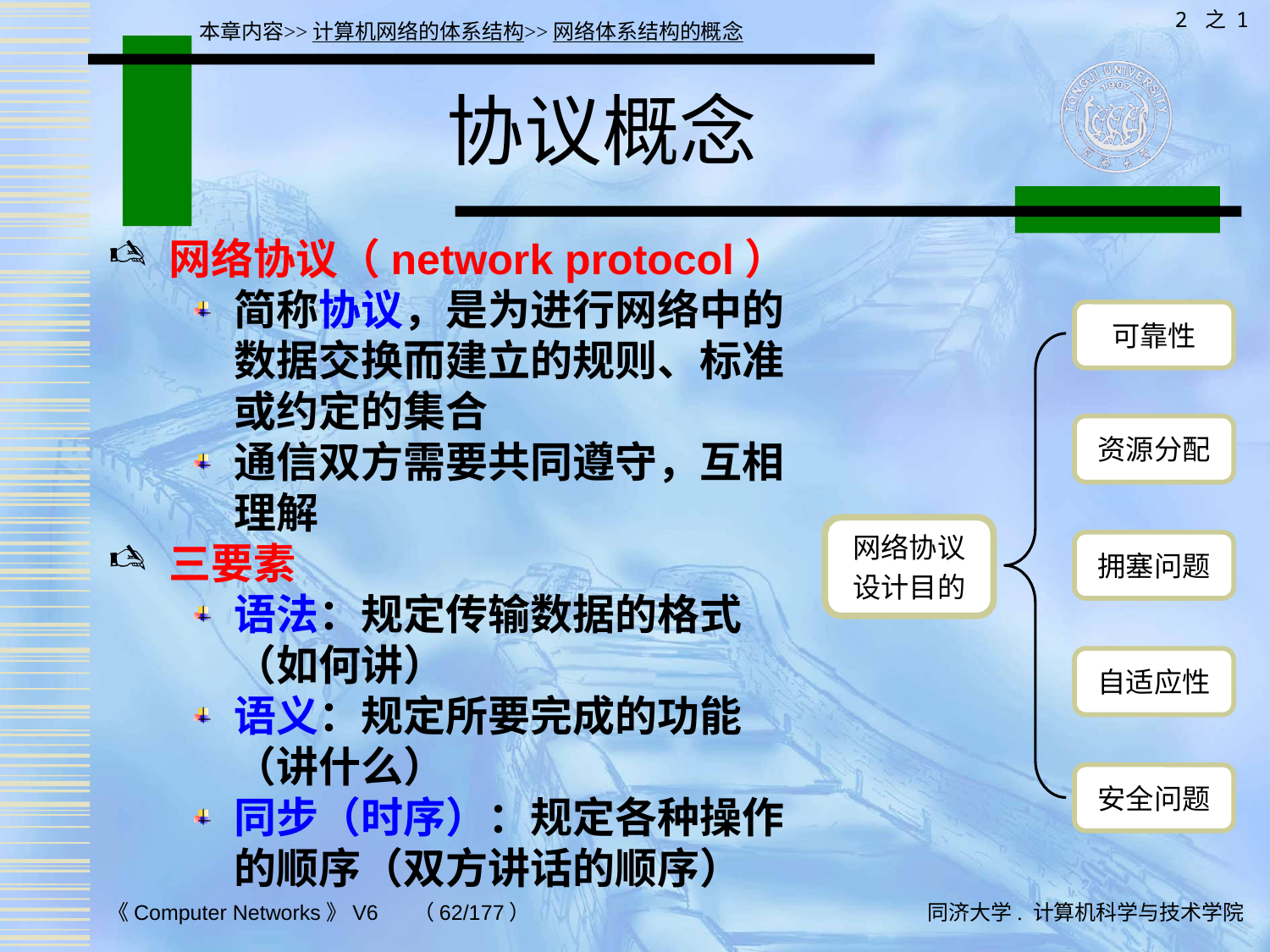

2 之 1
本章内容>>计算机网络的体系结构>>网络体系结构的概念
# 协议概念
网络协议（network protocol）
简称协议，是为进行网络中的数据交换而建立的规则、标准或约定的集合
通信双方需要共同遵守，互相理解
三要素
语法：规定传输数据的格式（如何讲）
语义：规定所要完成的功能（讲什么）
同步（时序）：规定各种操作的顺序（双方讲话的顺序）
可靠性

资源分配
网络协议
设计目的
拥塞问题
自适应性
安全问题